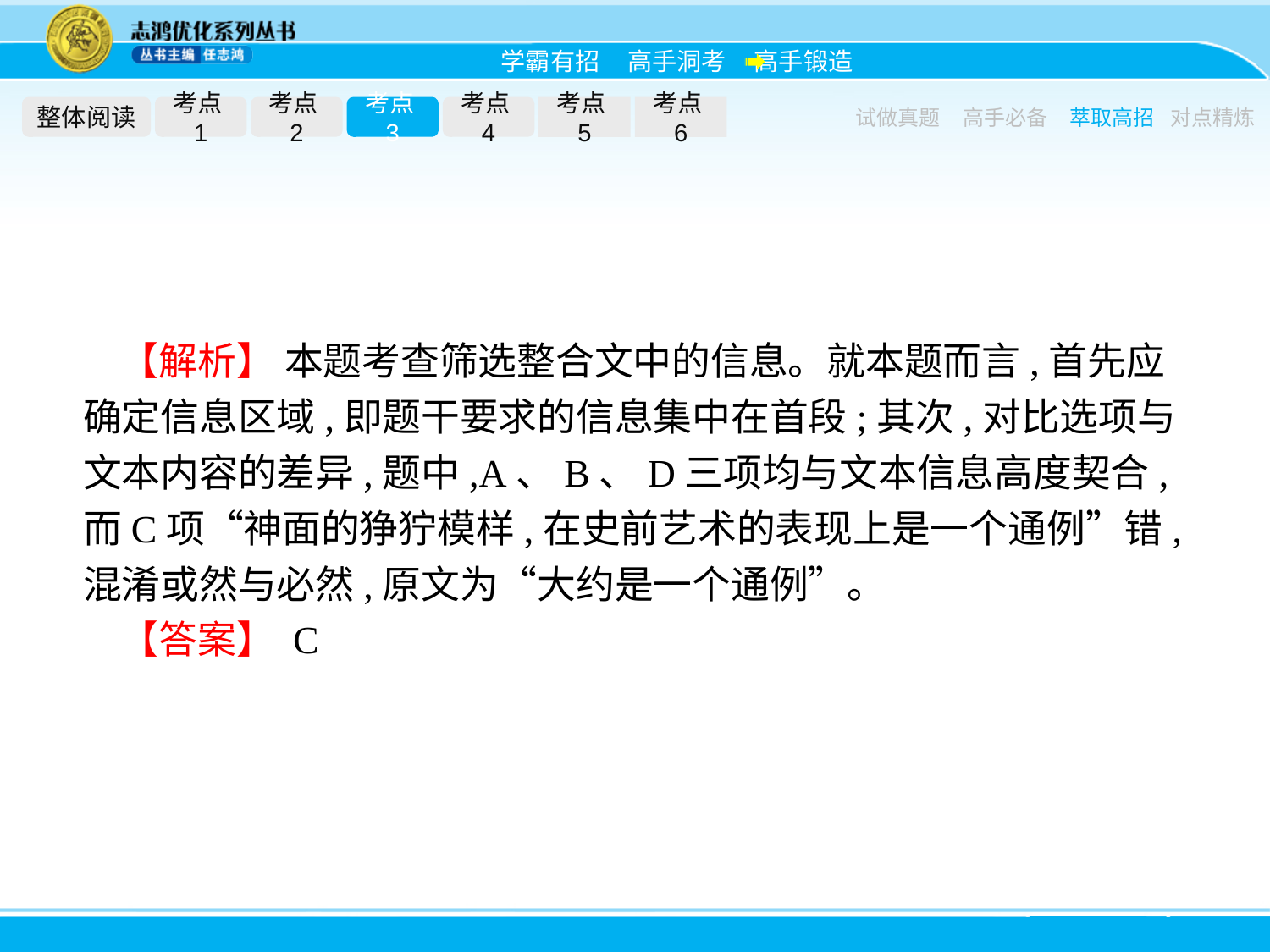

整体阅读
考点1
考点2
考点3
考点4
考点5
考点6
试做真题
高手必备
萃取高招
对点精炼
【解析】 本题考查筛选整合文中的信息。就本题而言,首先应确定信息区域,即题干要求的信息集中在首段;其次,对比选项与文本内容的差异,题中,A、B、D三项均与文本信息高度契合,而C项“神面的狰狞模样,在史前艺术的表现上是一个通例”错,混淆或然与必然,原文为“大约是一个通例”。
【答案】 C